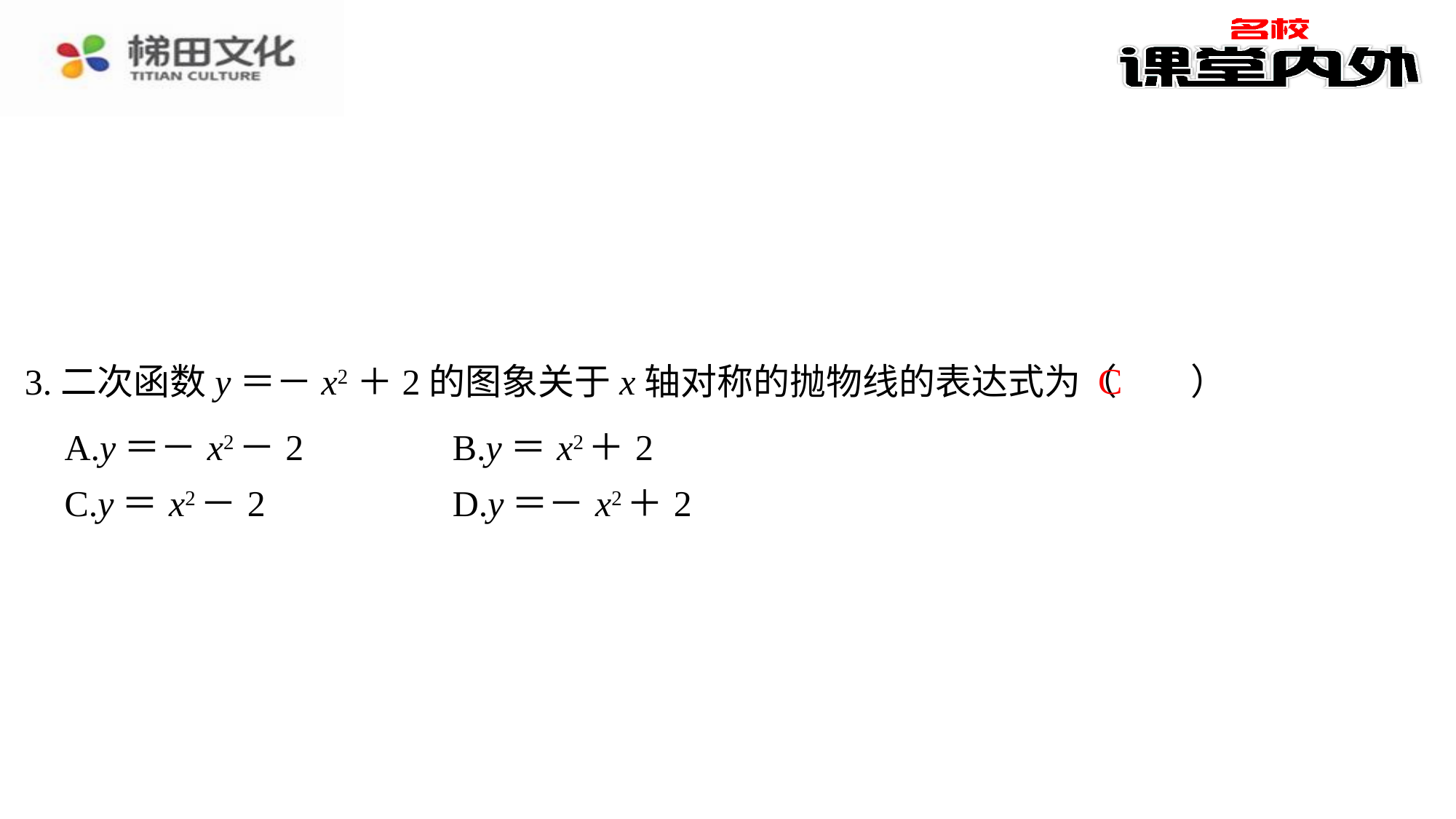

C
3.二次函数y＝－x2＋2的图象关于x轴对称的抛物线的表达式为（　C　）
| A.y＝－x2－2 | B.y＝x2＋2 |
| --- | --- |
| C.y＝x2－2 | D.y＝－x2＋2 |